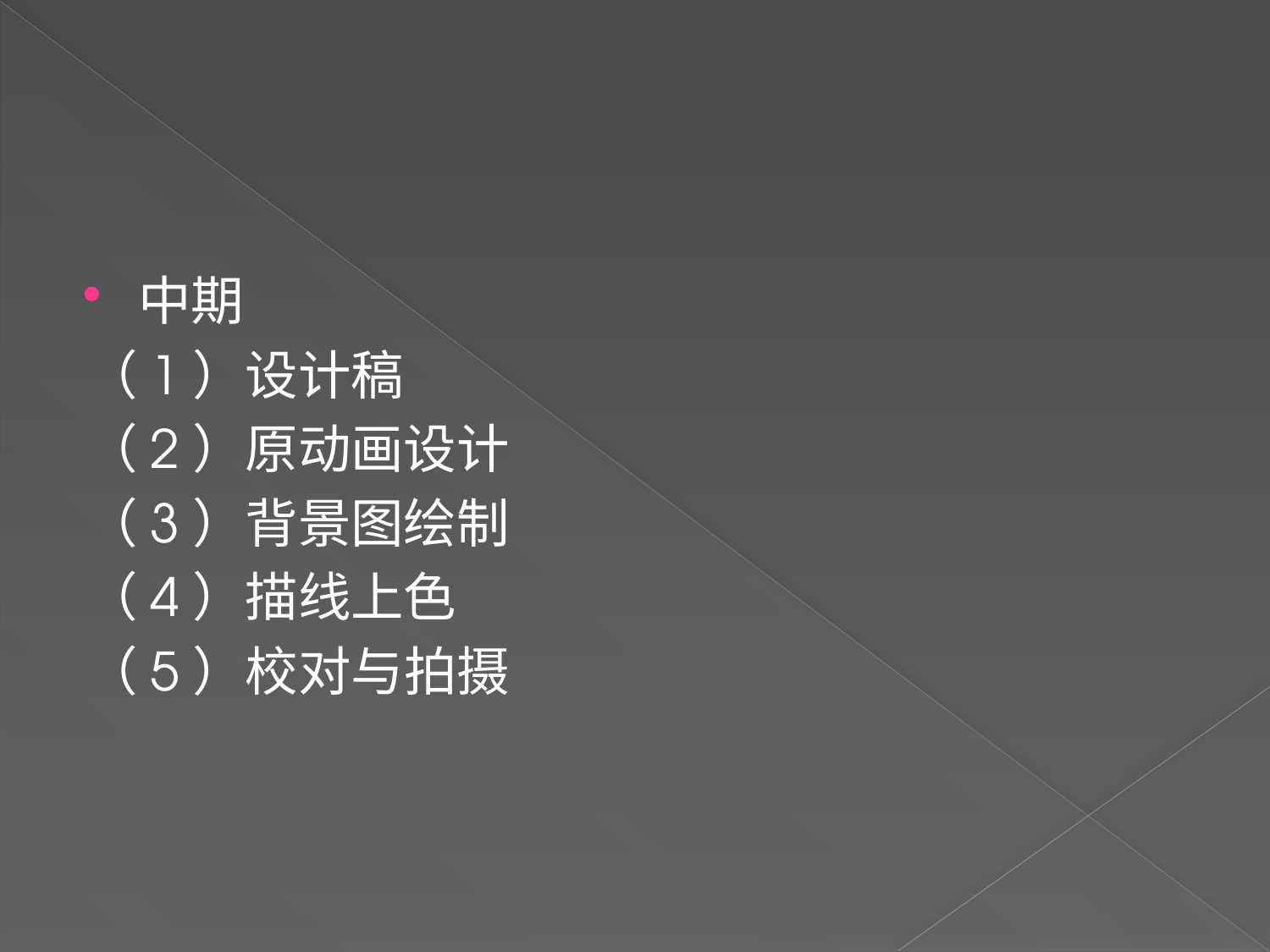

#
中期
（1）设计稿
（2）原动画设计
（3）背景图绘制
（4）描线上色
（5）校对与拍摄